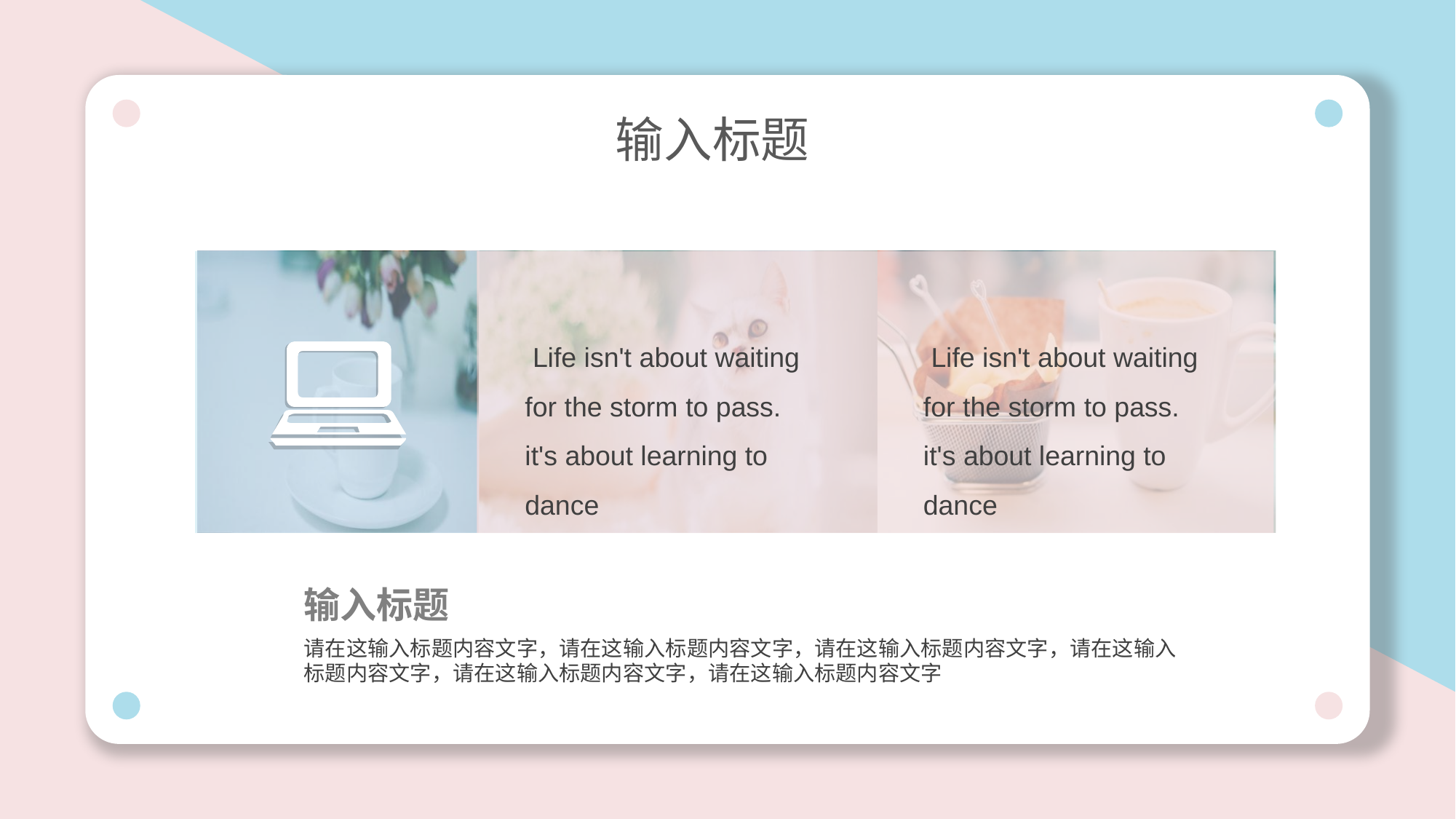

输入标题

 Life isn't about waiting for the storm to pass. it's about learning to dance
 Life isn't about waiting for the storm to pass. it's about learning to dance

输入标题
请在这输入标题内容文字，请在这输入标题内容文字，请在这输入标题内容文字，请在这输入标题内容文字，请在这输入标题内容文字，请在这输入标题内容文字